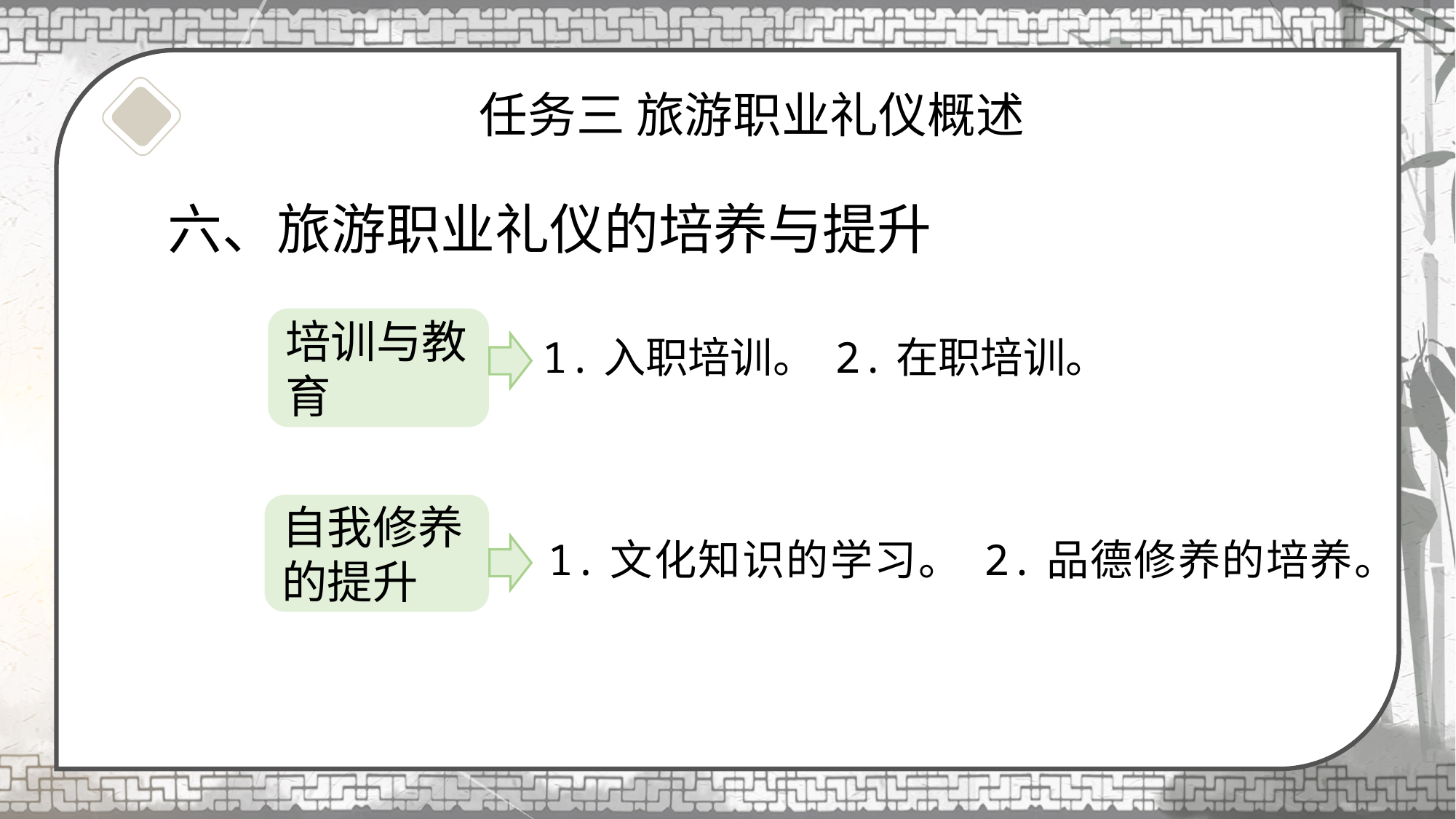

# 任务三 旅游职业礼仪概述
六、旅游职业礼仪的培养与提升
培训与教育
1.入职培训。 2.在职培训。

自我修养的提升
 1.文化知识的学习。 2.品德修养的培养。